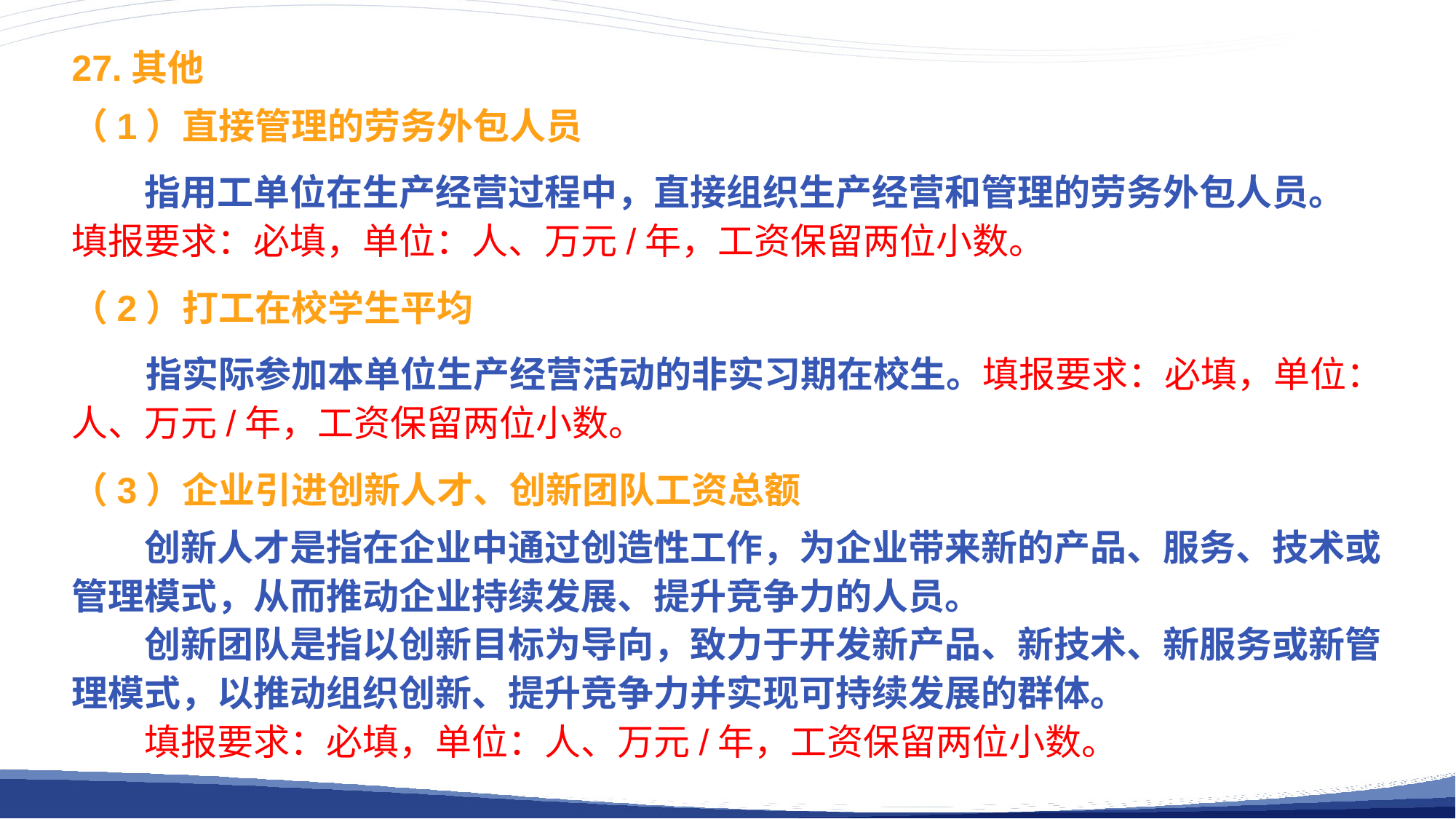

27.其他
（1）直接管理的劳务外包人员
指用工单位在生产经营过程中，直接组织生产经营和管理的劳务外包人员。 填报要求：必填，单位：人、万元/年，工资保留两位小数。
（2）打工在校学生平均
        指实际参加本单位生产经营活动的非实习期在校生。填报要求：必填，单位：人、万元/年，工资保留两位小数。
（3）企业引进创新人才、创新团队工资总额
创新人才是指在企业中通过创造性工作，为企业带来新的产品、服务、技术或管理模式，从而推动企业持续发展、提升竞争力的人员。
创新团队是指以创新目标为导向，致力于开发新产品、新技术、新服务或新管理模式，以推动组织创新、提升竞争力并实现可持续发展的群体。
填报要求：必填，单位：人、万元/年，工资保留两位小数。